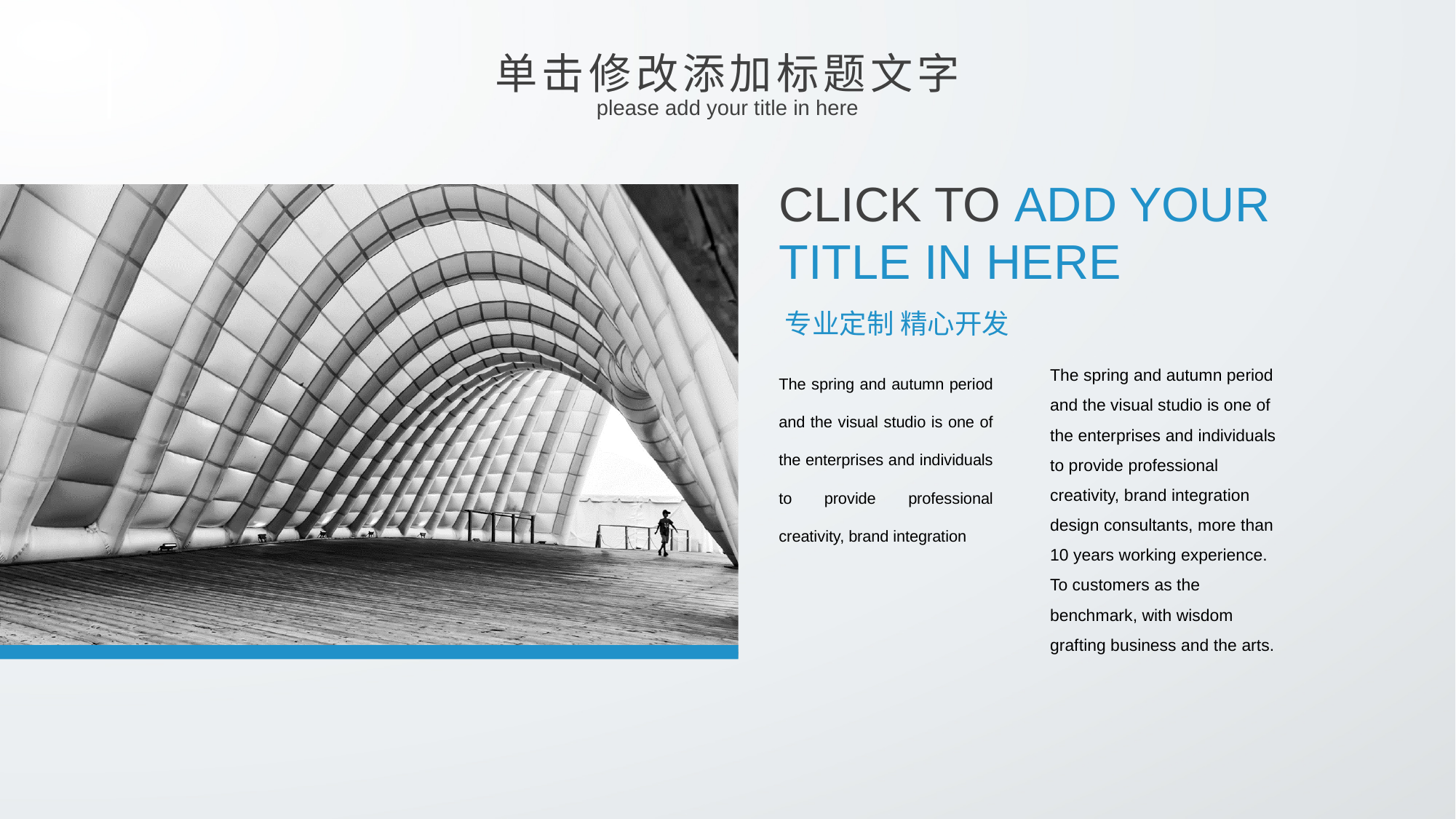

单击修改添加标题文字
please add your title in here
CLICK TO ADD YOUR TITLE IN HERE

专业定制 精心开发
The spring and autumn period and the visual studio is one of the enterprises and individuals to provide professional creativity, brand integration
The spring and autumn period and the visual studio is one of the enterprises and individuals to provide professional creativity, brand integration design consultants, more than 10 years working experience. To customers as the benchmark, with wisdom grafting business and the arts.